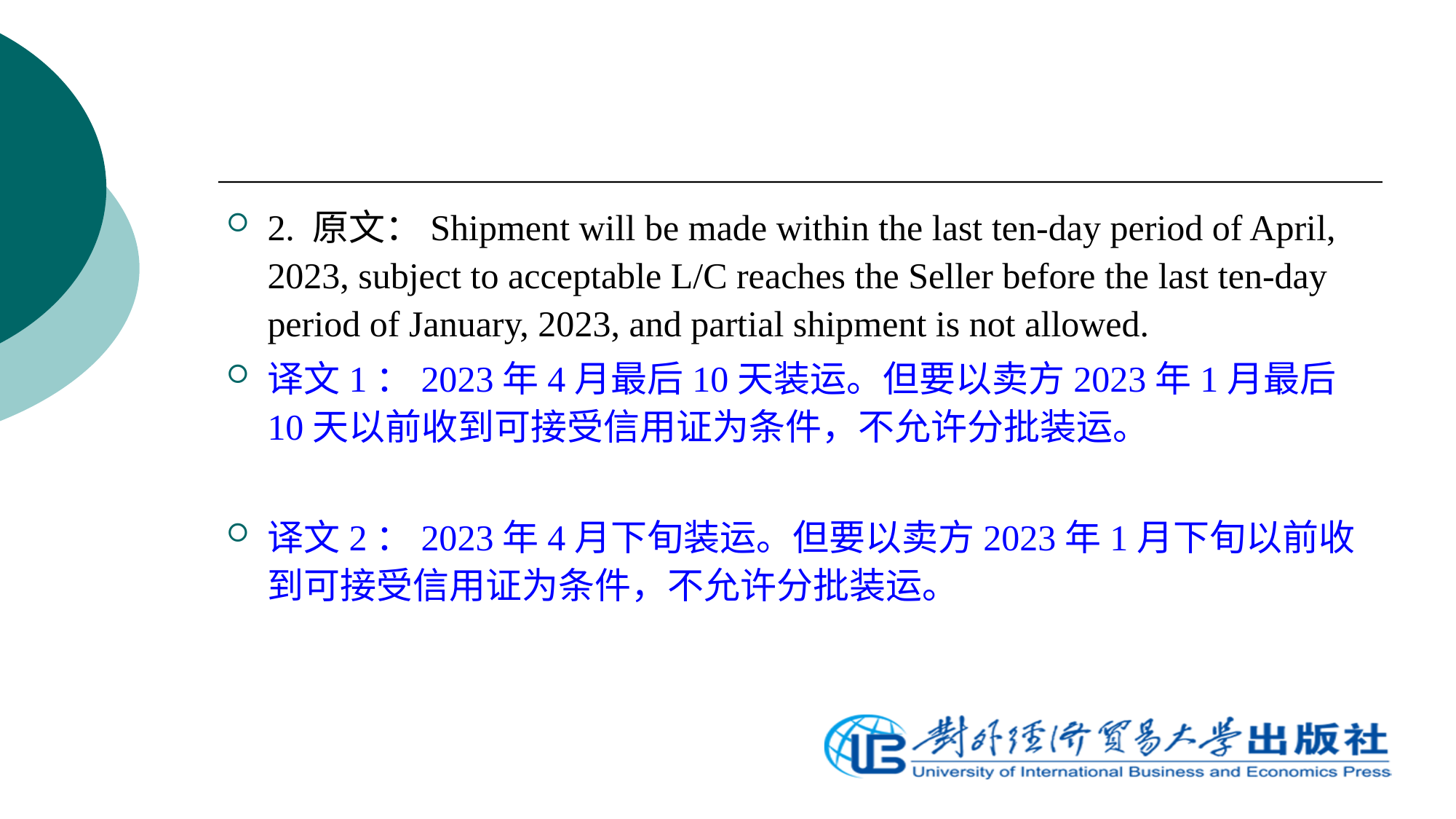

2. 原文：Shipment will be made within the last ten-day period of April, 2023, subject to acceptable L/C reaches the Seller before the last ten-day period of January, 2023, and partial shipment is not allowed.
译文1：2023年4月最后10天装运。但要以卖方2023年1月最后10天以前收到可接受信用证为条件，不允许分批装运。

译文2：2023年4月下旬装运。但要以卖方2023年1月下旬以前收到可接受信用证为条件，不允许分批装运。